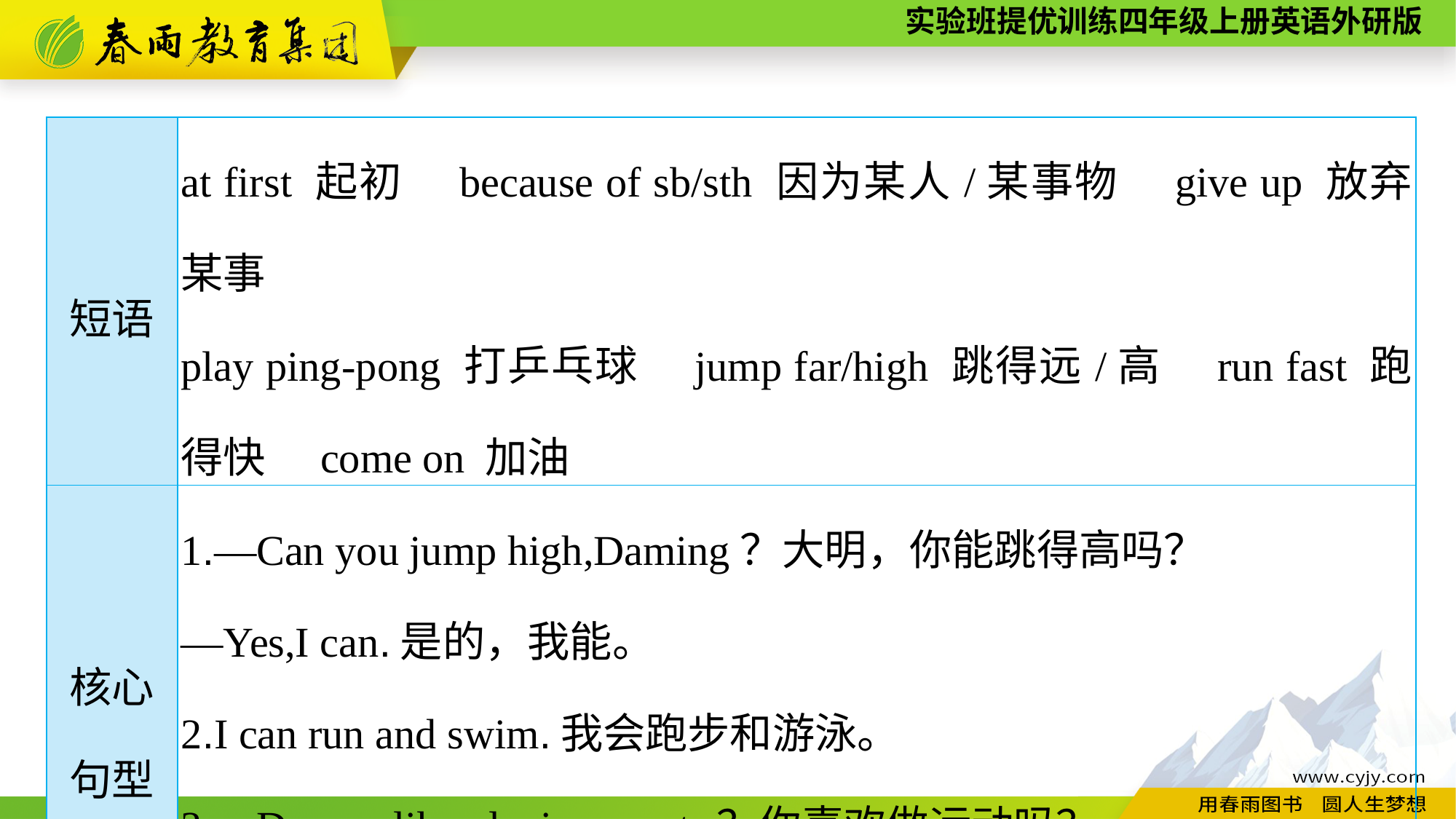

| 短语 | at first 起初　because of sb/sth 因为某人/某事物　give up 放弃某事 play ping-pong 打乒乓球　jump far/high 跳得远/高　run fast 跑得快　come on 加油 |
| --- | --- |
| 核心 句型 | 1.—Can you jump high,Daming？大明，你能跳得高吗？ —Yes,I can.是的，我能。 2.I can run and swim.我会跑步和游泳。 3.—Do you like playing sports？你喜欢做运动吗？ —Yes,I do.是的，我喜欢。 |